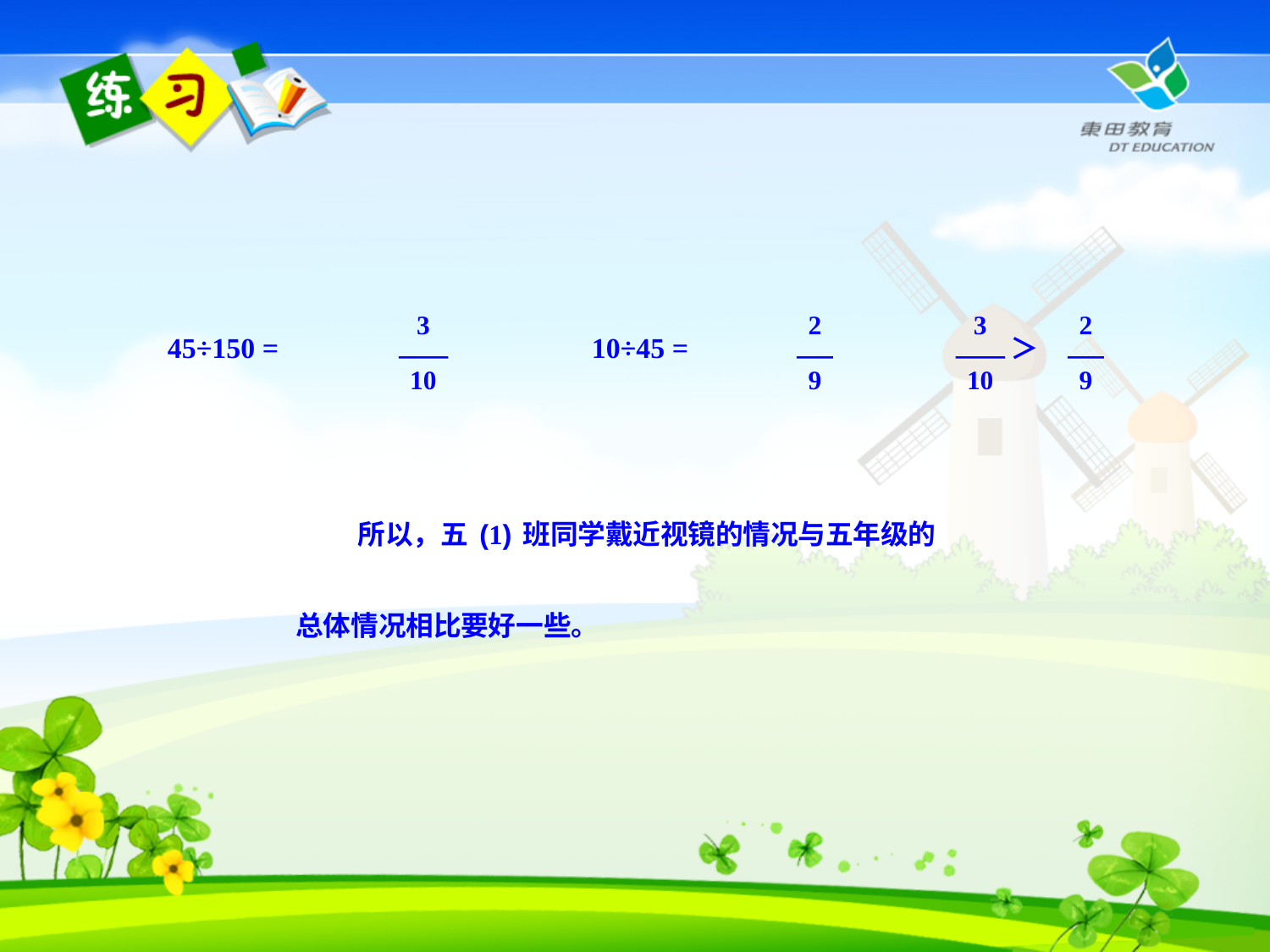

3
10

45÷150 =
2
9

10÷45 =
3
10

2
9

＞
        所以，五(1)班同学戴近视镜的情况与五年级的
总体情况相比要好一些。